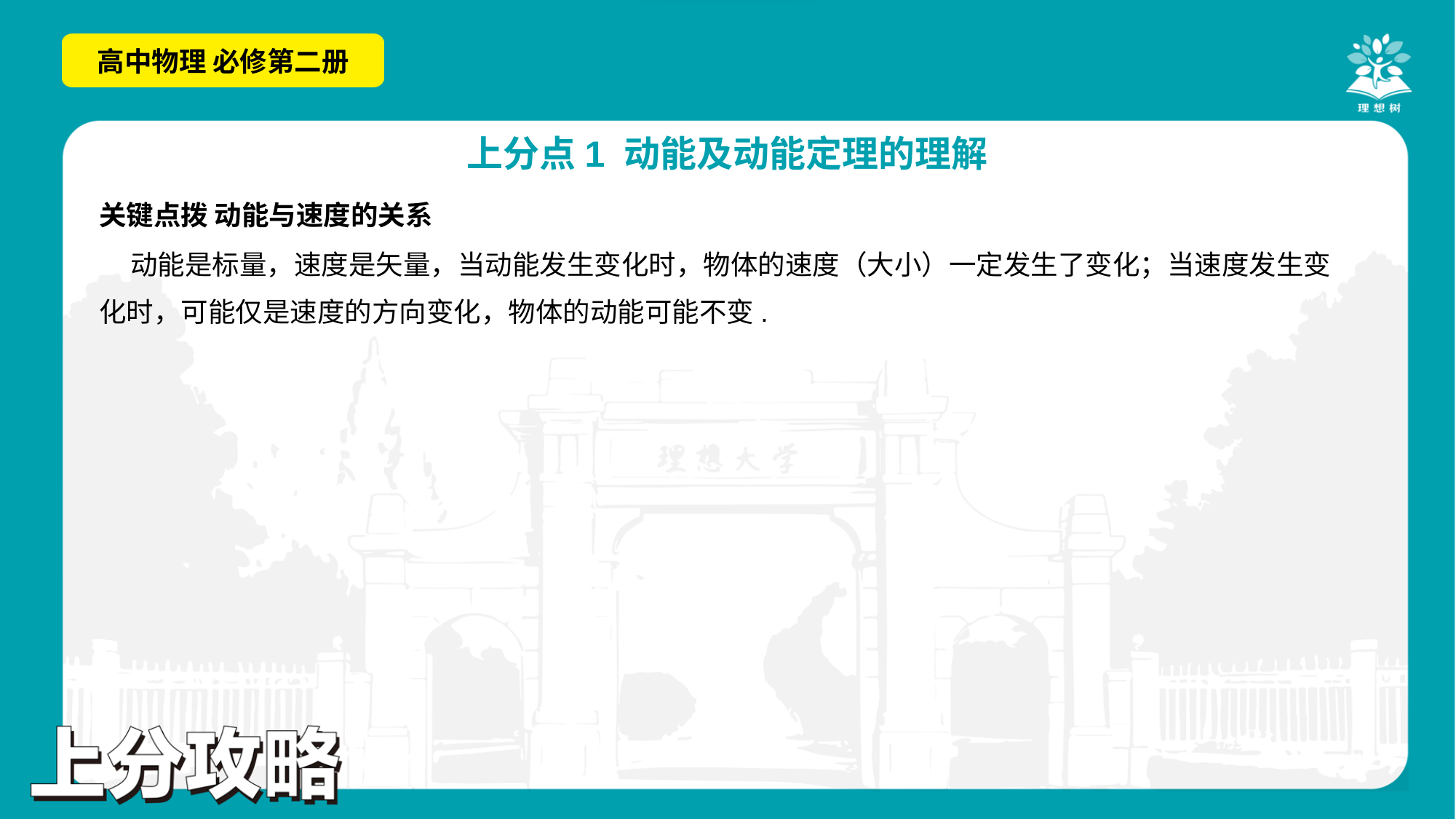

关键点拨 动能与速度的关系
    动能是标量，速度是矢量，当动能发生变化时，物体的速度（大小）一定发生了变化；当速度发生变
化时，可能仅是速度的方向变化，物体的动能可能不变.